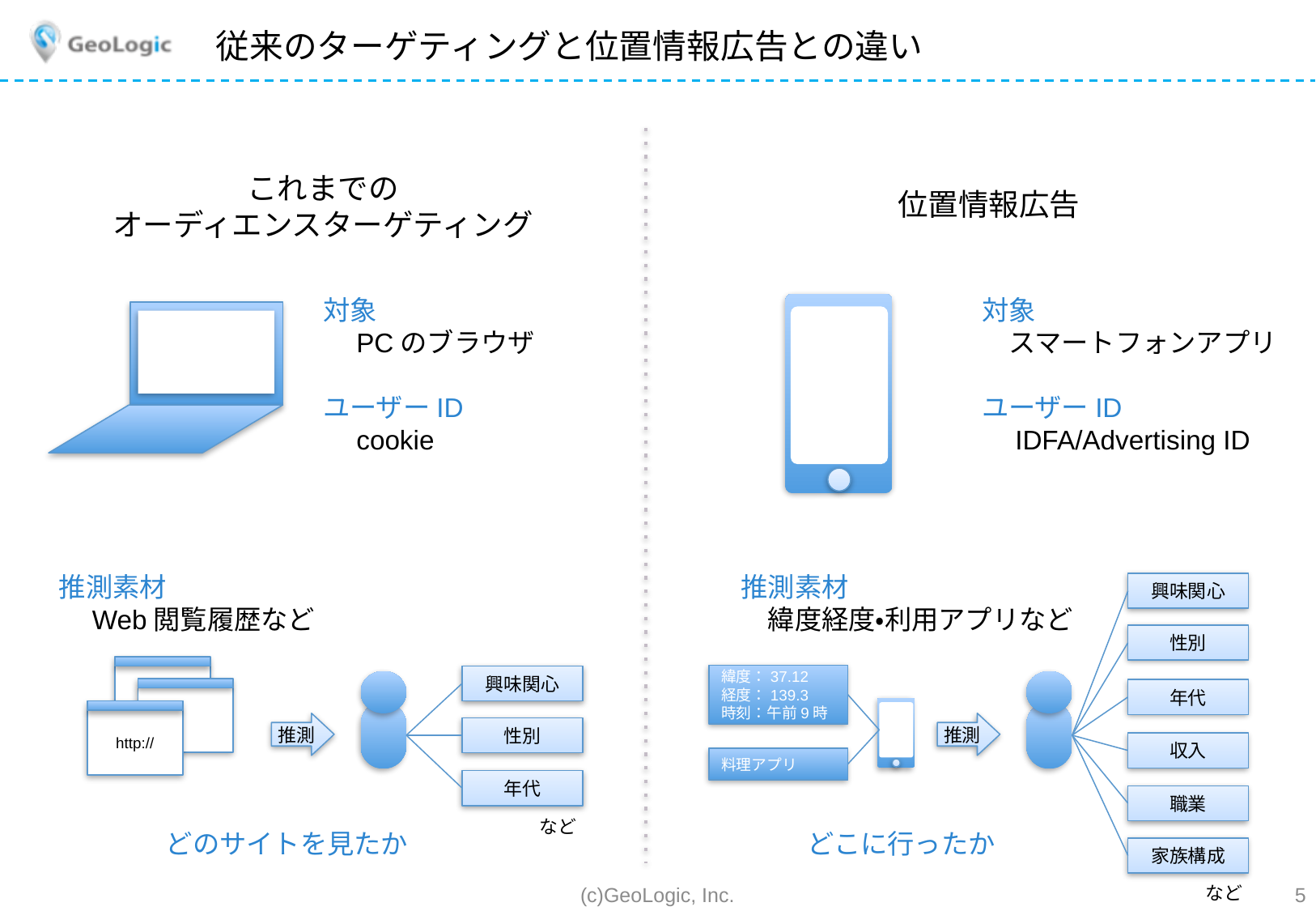

# 従来のターゲティングと位置情報広告との違い
これまでの
オーディエンスターゲティング
位置情報広告
対象
　PCのブラウザ

ユーザーID
　cookie
対象
　スマートフォンアプリ

ユーザーID
　IDFA/Advertising ID

推測素材
　Web閲覧履歴など
推測素材
　緯度経度・利用アプリなど
興味関心
性別

http://
緯度：37.12
経度：139.3
時刻：午前9時
興味関心

年代

推測
推測
性別
収入
料理アプリ
年代
職業
など
どのサイトを見たか
どこに行ったか
家族構成
など
(c)GeoLogic, Inc.
5